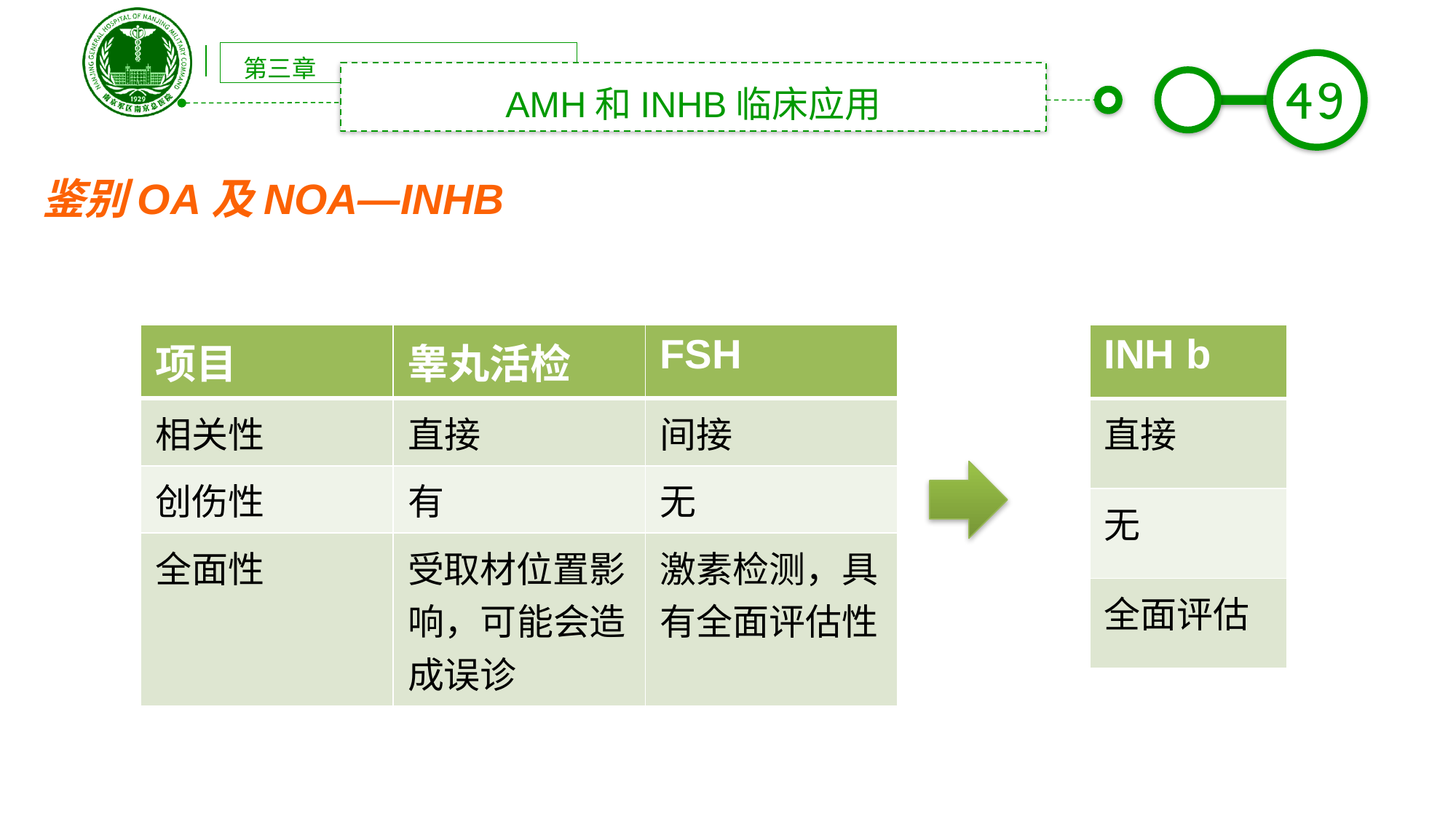

第三章
AMH和INHB临床应用
鉴别OA及NOA—INHB
| 项目 | 睾丸活检 | FSH |
| --- | --- | --- |
| 相关性 | 直接 | 间接 |
| 创伤性 | 有 | 无 |
| 全面性 | 受取材位置影响，可能会造成误诊 | 激素检测，具有全面评估性 |
| INH b |
| --- |
| 直接 |
| 无 |
| 全面评估 |